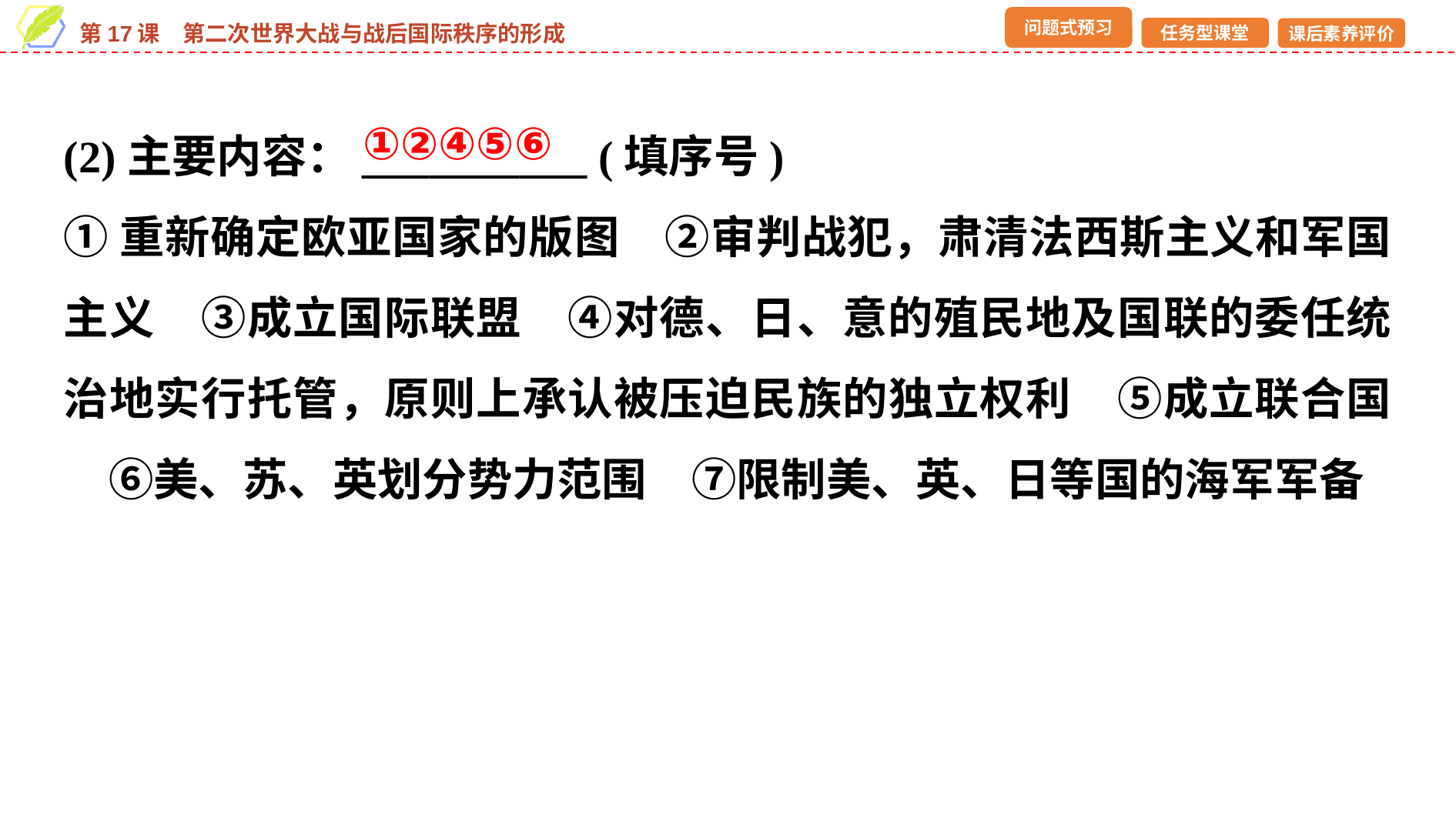

(2)主要内容：__________ (填序号)
①重新确定欧亚国家的版图　②审判战犯，肃清法西斯主义和军国主义　③成立国际联盟　④对德、日、意的殖民地及国联的委任统治地实行托管，原则上承认被压迫民族的独立权利　⑤成立联合国　⑥美、苏、英划分势力范围　⑦限制美、英、日等国的海军军备
①②④⑤⑥